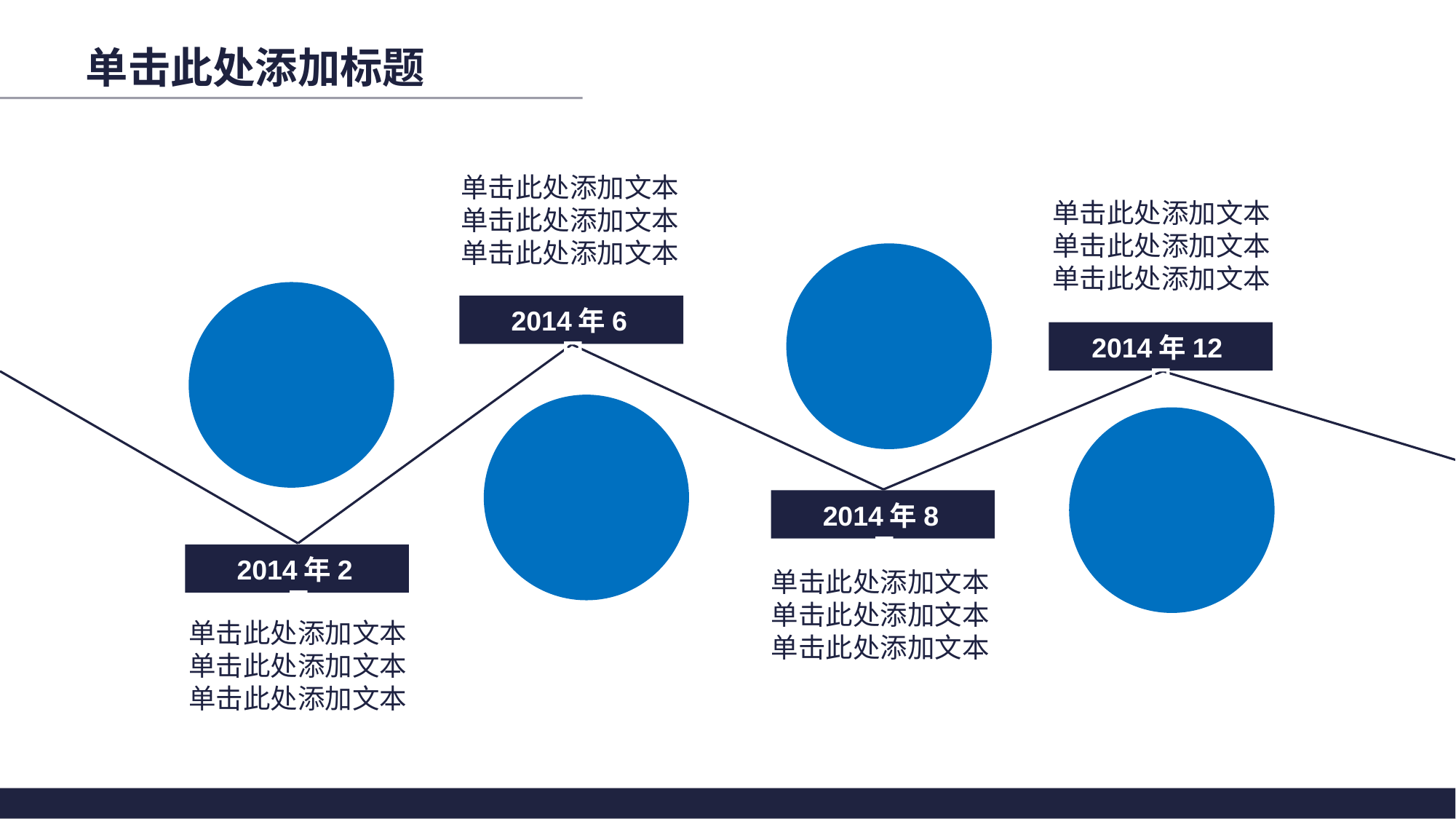

单击此处添加标题

单击此处添加文本
单击此处添加文本
单击此处添加文本
单击此处添加文本
单击此处添加文本
单击此处添加文本

2014年6月

2014年12月

2014年8月

2014年2月
单击此处添加文本
单击此处添加文本
单击此处添加文本
单击此处添加文本
单击此处添加文本
单击此处添加文本